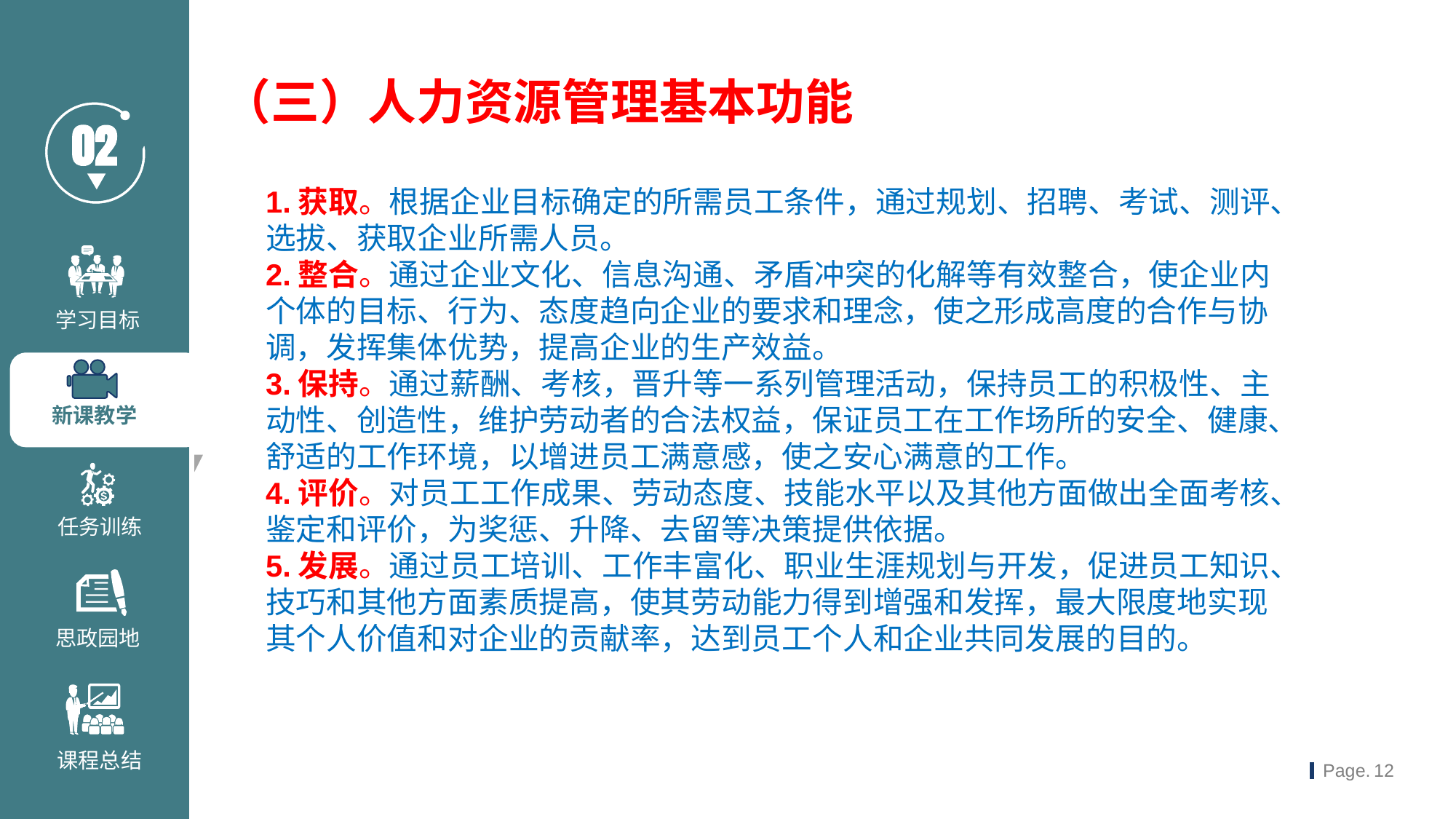

（三）人力资源管理基本功能
1.获取。根据企业目标确定的所需员工条件，通过规划、招聘、考试、测评、选拔、获取企业所需人员。
2.整合。通过企业文化、信息沟通、矛盾冲突的化解等有效整合，使企业内个体的目标、行为、态度趋向企业的要求和理念，使之形成高度的合作与协调，发挥集体优势，提高企业的生产效益。
3.保持。通过薪酬、考核，晋升等一系列管理活动，保持员工的积极性、主动性、创造性，维护劳动者的合法权益，保证员工在工作场所的安全、健康、舒适的工作环境，以增进员工满意感，使之安心满意的工作。
4.评价。对员工工作成果、劳动态度、技能水平以及其他方面做出全面考核、鉴定和评价，为奖惩、升降、去留等决策提供依据。
5.发展。通过员工培训、工作丰富化、职业生涯规划与开发，促进员工知识、技巧和其他方面素质提高，使其劳动能力得到增强和发挥，最大限度地实现其个人价值和对企业的贡献率，达到员工个人和企业共同发展的目的。